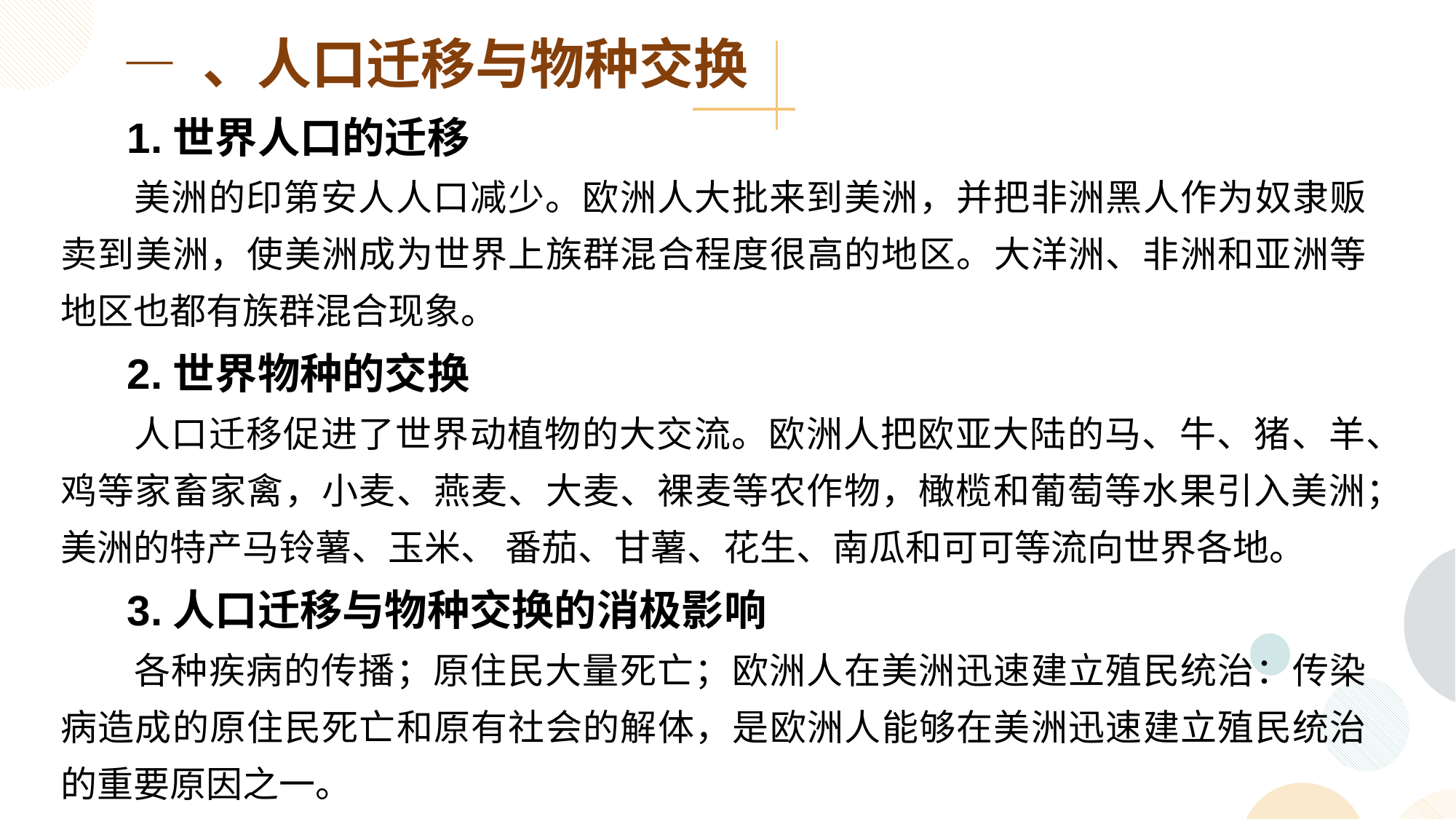

— 、人口迁移与物种交换
 1.世界人口的迁移
 美洲的印第安人人口减少。欧洲人大批来到美洲，并把非洲黑人作为奴隶贩卖到美洲，使美洲成为世界上族群混合程度很高的地区。大洋洲、非洲和亚洲等地区也都有族群混合现象。
 2.世界物种的交换
 人口迁移促进了世界动植物的大交流。欧洲人把欧亚大陆的马、牛、猪、羊、鸡等家畜家禽，小麦、燕麦、大麦、裸麦等农作物，橄榄和葡萄等水果引入美洲；美洲的特产马铃薯、玉米、 番茄、甘薯、花生、南瓜和可可等流向世界各地。
 3.人口迁移与物种交换的消极影响
 各种疾病的传播；原住民大量死亡；欧洲人在美洲迅速建立殖民统治：传染病造成的原住民死亡和原有社会的解体，是欧洲人能够在美洲迅速建立殖民统治的重要原因之一。